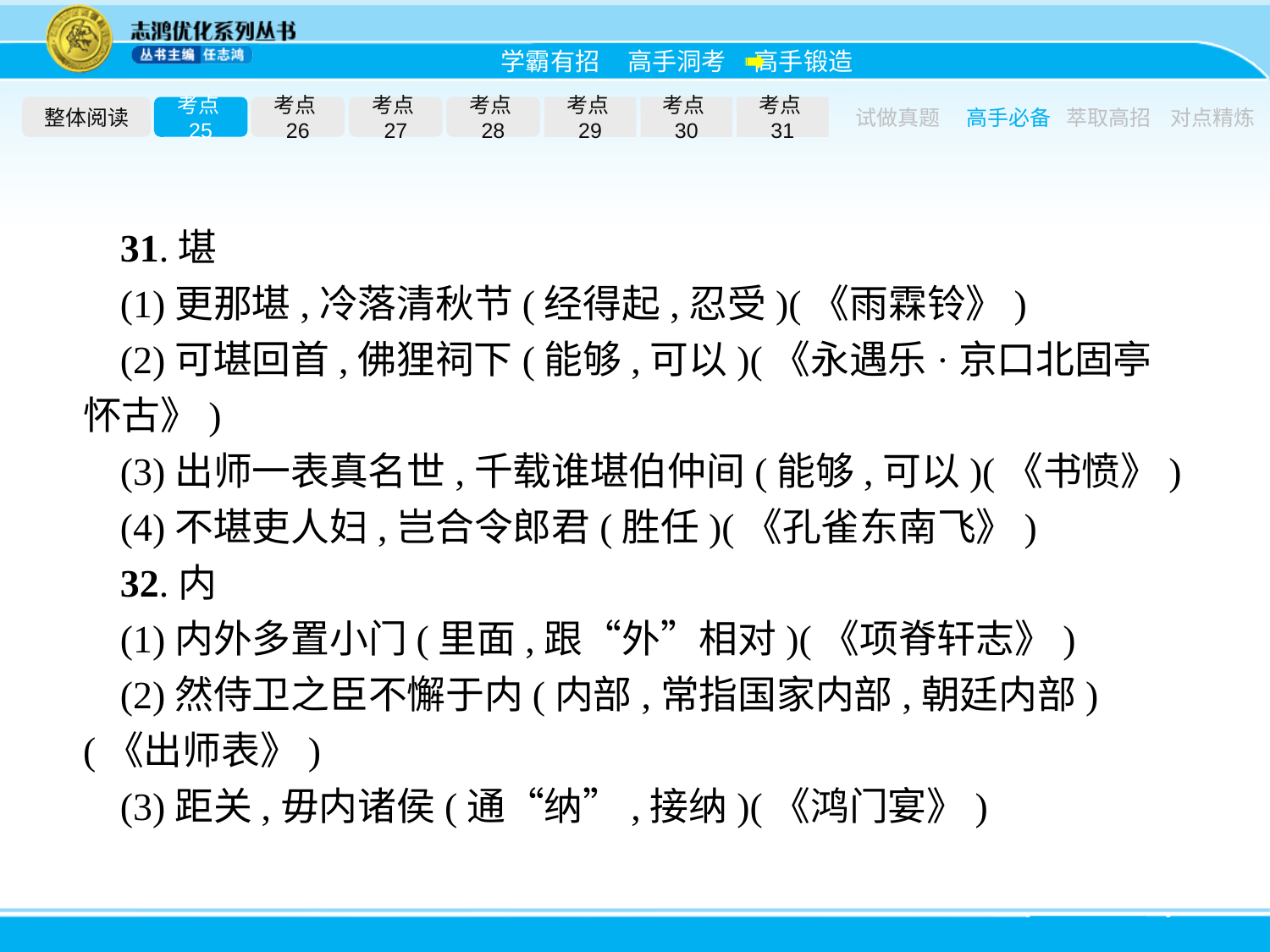

整体阅读
考点25
考点26
考点27
考点28
考点29
考点30
考点31
试做真题
高手必备
萃取高招
对点精炼
31.堪
(1)更那堪,冷落清秋节(经得起,忍受)(《雨霖铃》)
(2)可堪回首,佛狸祠下(能够,可以)(《永遇乐·京口北固亭怀古》)
(3)出师一表真名世,千载谁堪伯仲间(能够,可以)(《书愤》)
(4)不堪吏人妇,岂合令郎君(胜任)(《孔雀东南飞》)
32.内
(1)内外多置小门(里面,跟“外”相对)(《项脊轩志》)
(2)然侍卫之臣不懈于内(内部,常指国家内部,朝廷内部)(《出师表》)
(3)距关,毋内诸侯(通“纳”,接纳)(《鸿门宴》)